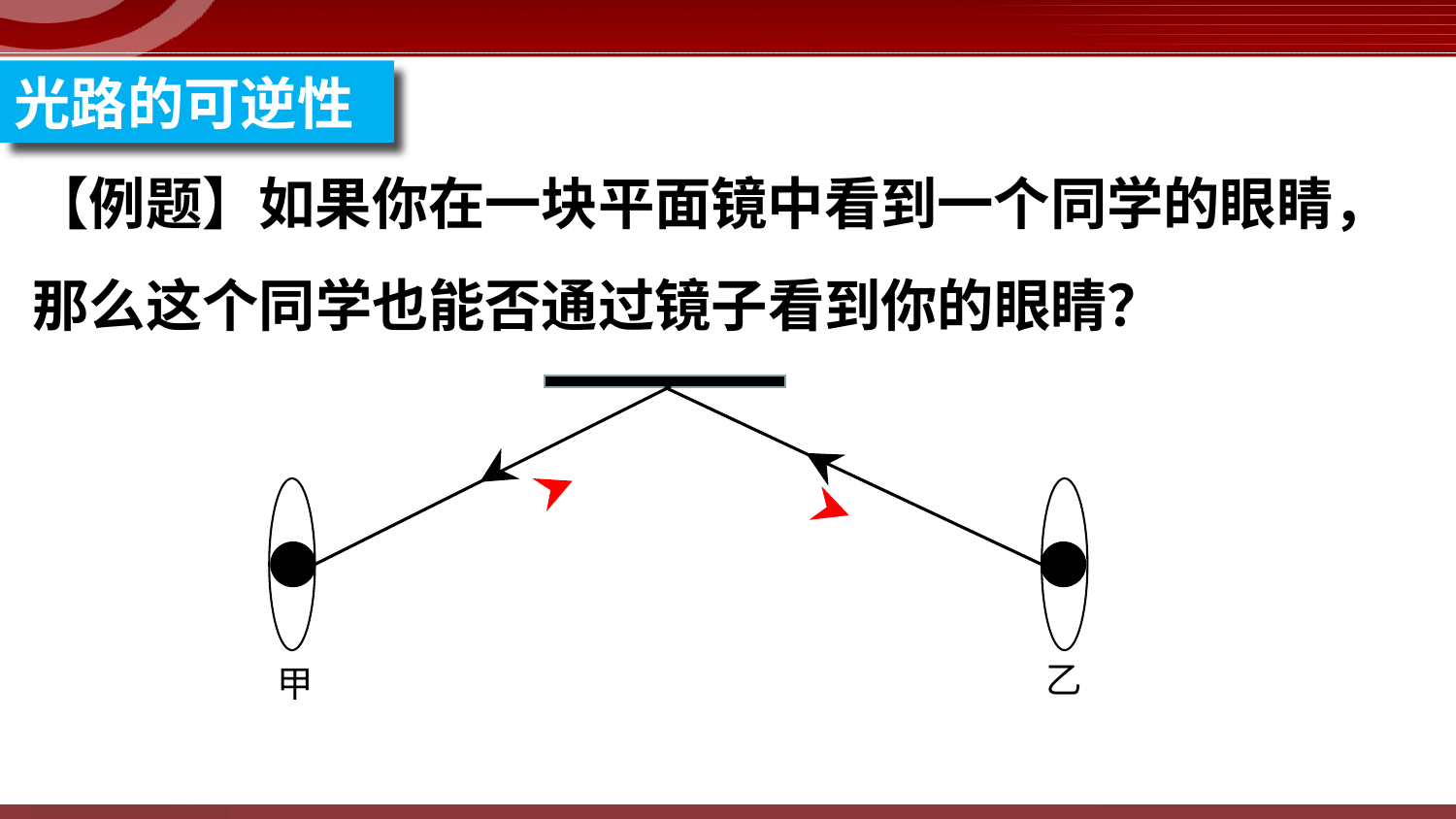

光路的可逆性
【例题】如果你在一块平面镜中看到一个同学的眼睛，那么这个同学也能否通过镜子看到你的眼睛？

乙
甲